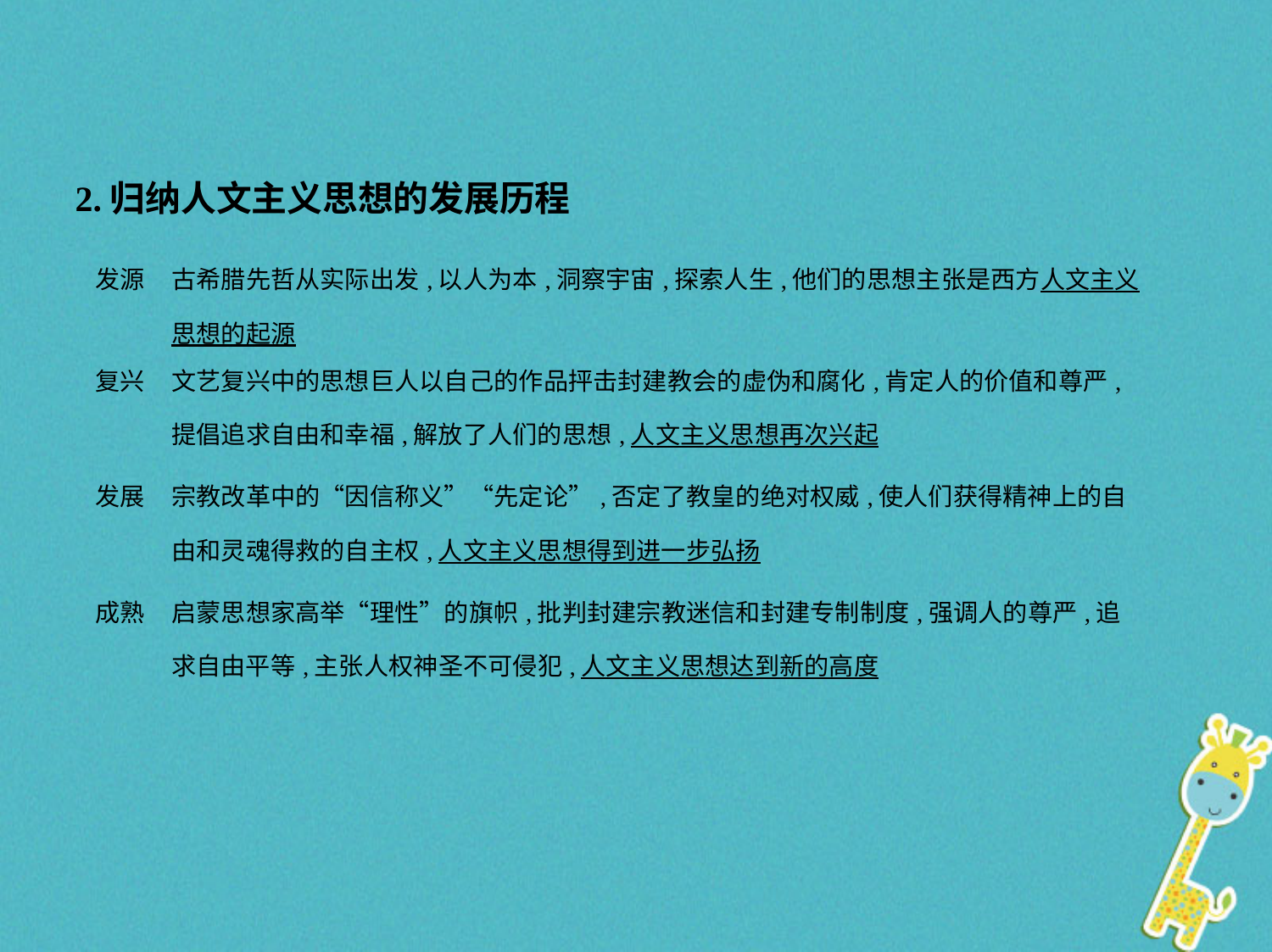

2.归纳人文主义思想的发展历程
| 发源 | 古希腊先哲从实际出发,以人为本,洞察宇宙,探索人生,他们的思想主张是西方人文主义思想的起源 |
| --- | --- |
| 复兴 | 文艺复兴中的思想巨人以自己的作品抨击封建教会的虚伪和腐化,肯定人的价值和尊严,提倡追求自由和幸福,解放了人们的思想,人文主义思想再次兴起 |
| 发展 | 宗教改革中的“因信称义”“先定论”,否定了教皇的绝对权威,使人们获得精神上的自由和灵魂得救的自主权,人文主义思想得到进一步弘扬 |
| 成熟 | 启蒙思想家高举“理性”的旗帜,批判封建宗教迷信和封建专制制度,强调人的尊严,追求自由平等,主张人权神圣不可侵犯,人文主义思想达到新的高度 |